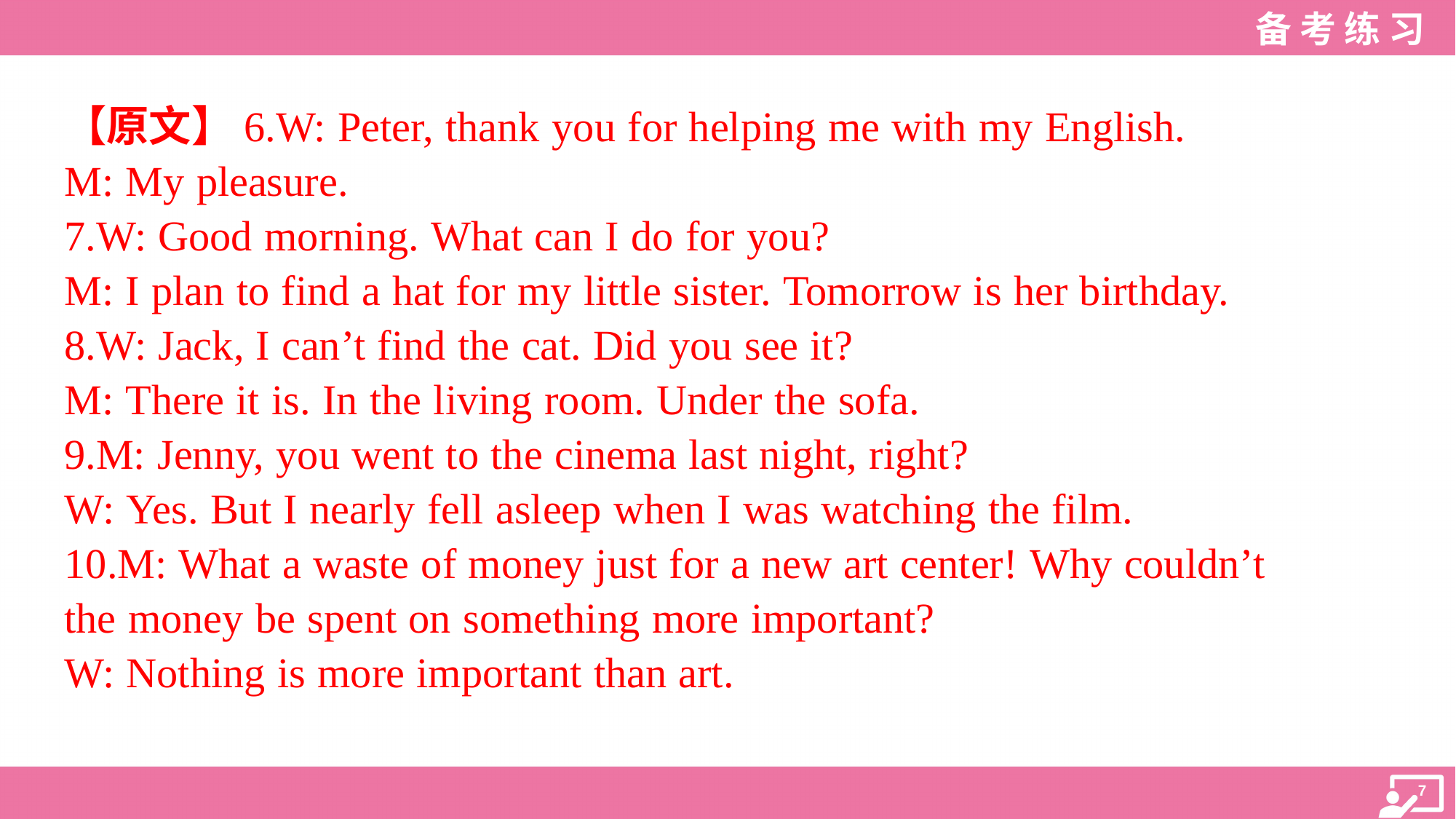

【原文】6.W: Peter, thank you for helping me with my English.
M: My pleasure.
7.W: Good morning. What can I do for you?
M: I plan to find a hat for my little sister. Tomorrow is her birthday.
8.W: Jack, I can’t find the cat. Did you see it?
M: There it is. In the living room. Under the sofa.
9.M: Jenny, you went to the cinema last night, right?
W: Yes. But I nearly fell asleep when I was watching the film.
10.M: What a waste of money just for a new art center! Why couldn’t
the money be spent on something more important?
W: Nothing is more important than art.